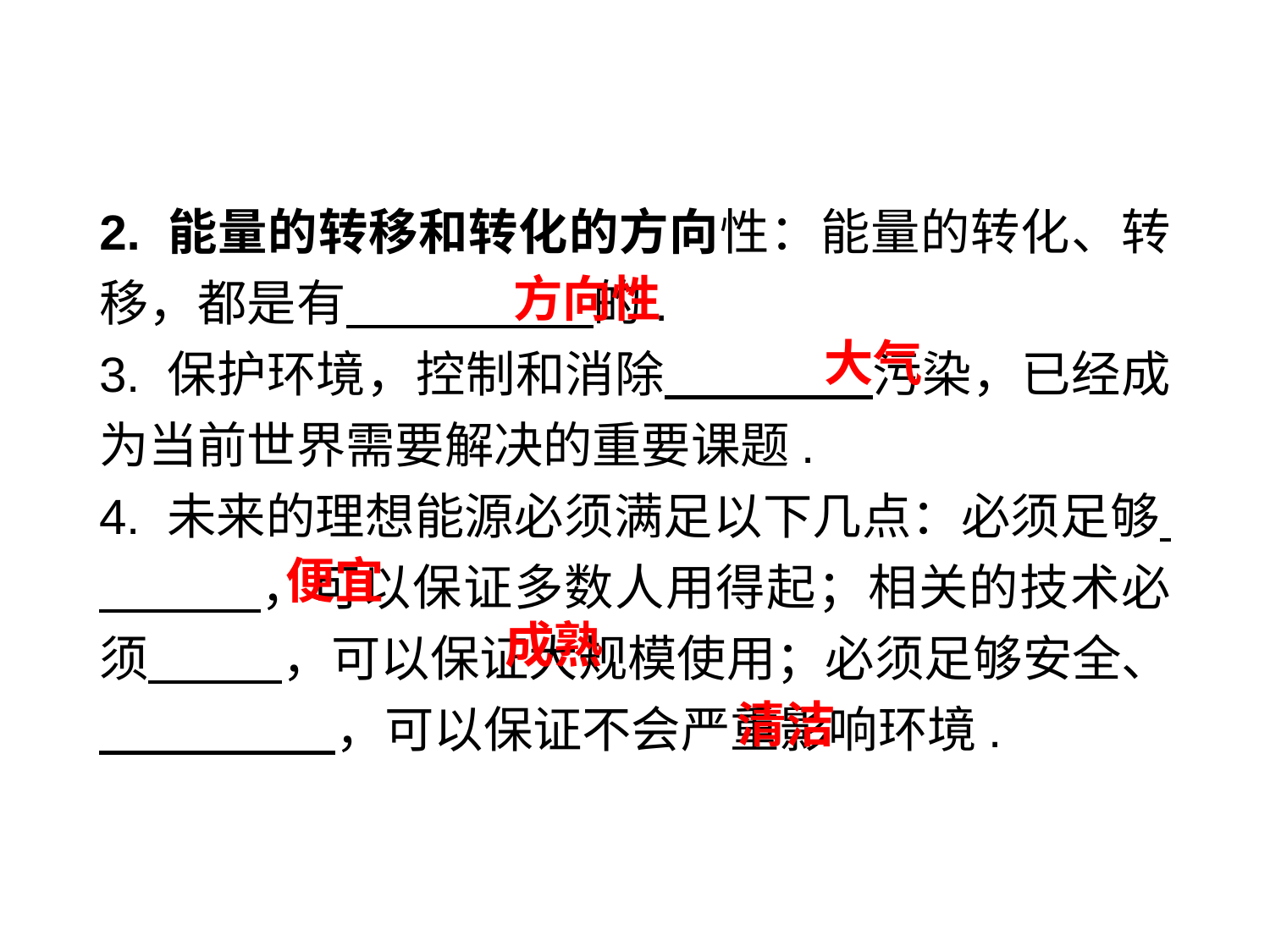

2. 能量的转移和转化的方向性：能量的转化、转移，都是有                  　的.
3. 保护环境，控制和消除                  污染，已经成为当前世界需要解决的重要课题.
4. 未来的理想能源必须满足以下几点：必须足够               ，可以保证多数人用得起；相关的技术必须            ，可以保证大规模使用；必须足够安全、                  　，可以保证不会严重影响环境.
方向性
大气
便宜
成熟
清洁